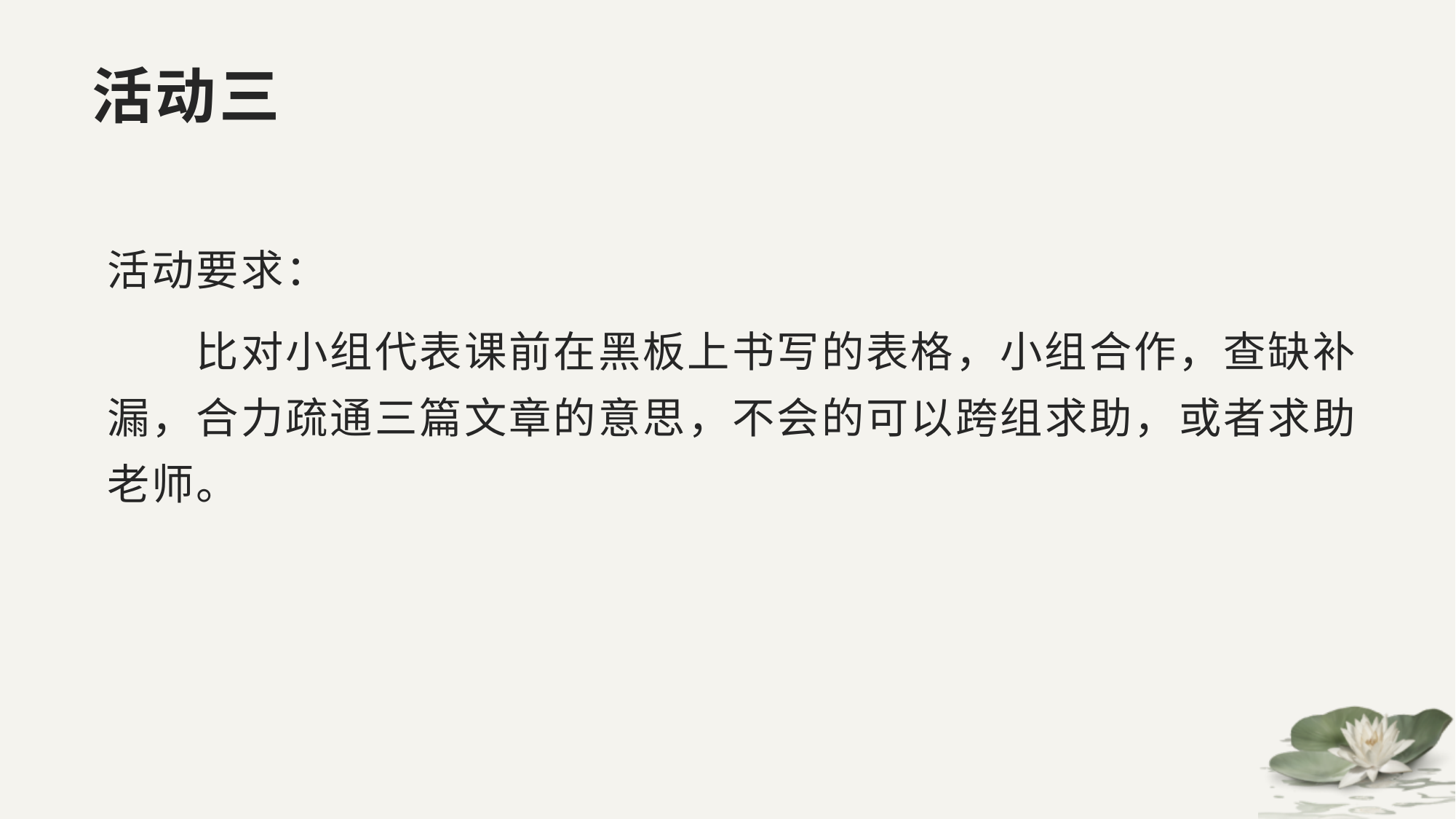

# 活动三
活动要求：
　　比对小组代表课前在黑板上书写的表格，小组合作，查缺补漏，合力疏通三篇文章的意思，不会的可以跨组求助，或者求助老师。